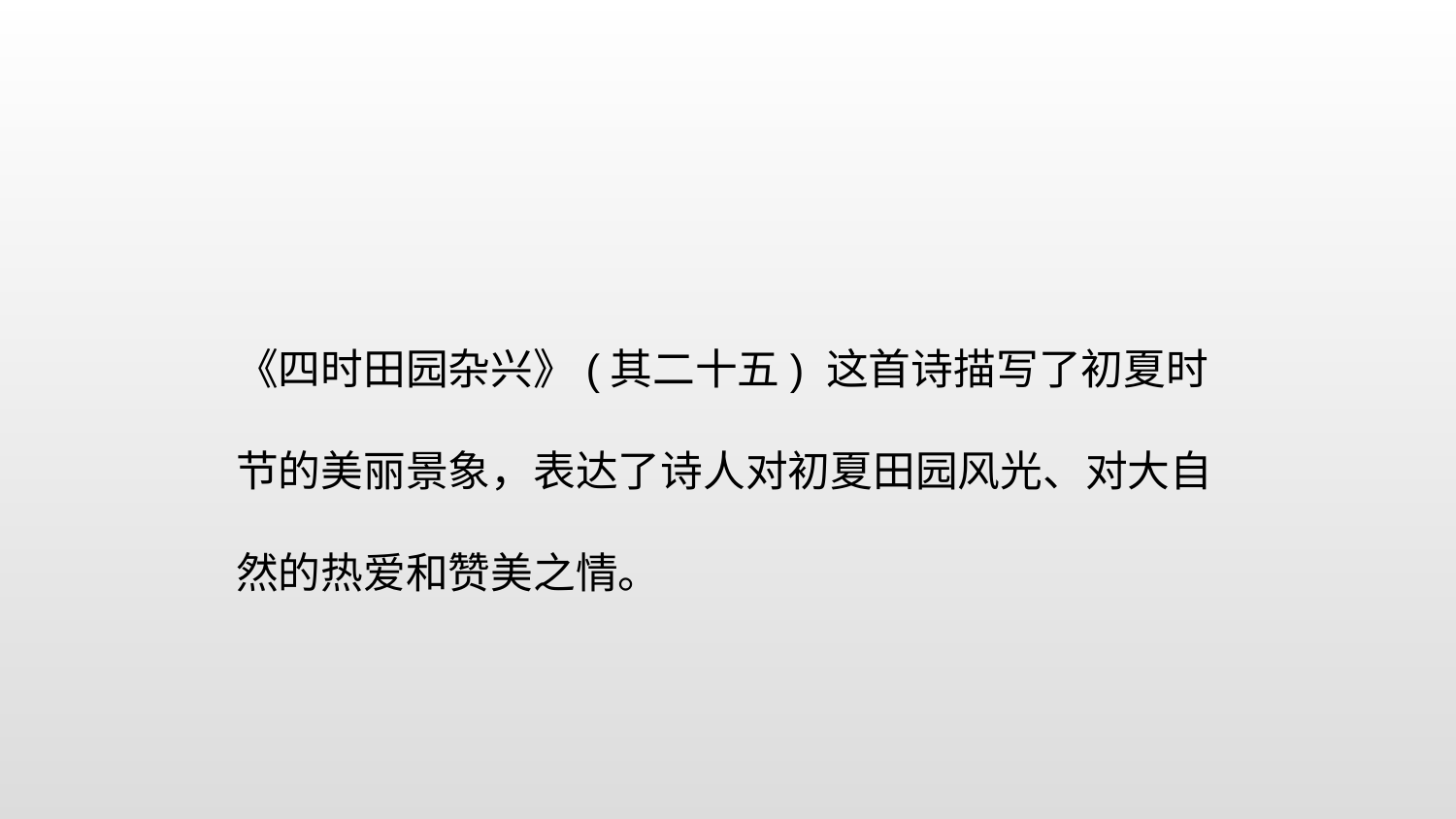

《四时田园杂兴》(其二十五) 这首诗描写了初夏时节的美丽景象，表达了诗人对初夏田园风光、对大自然的热爱和赞美之情。